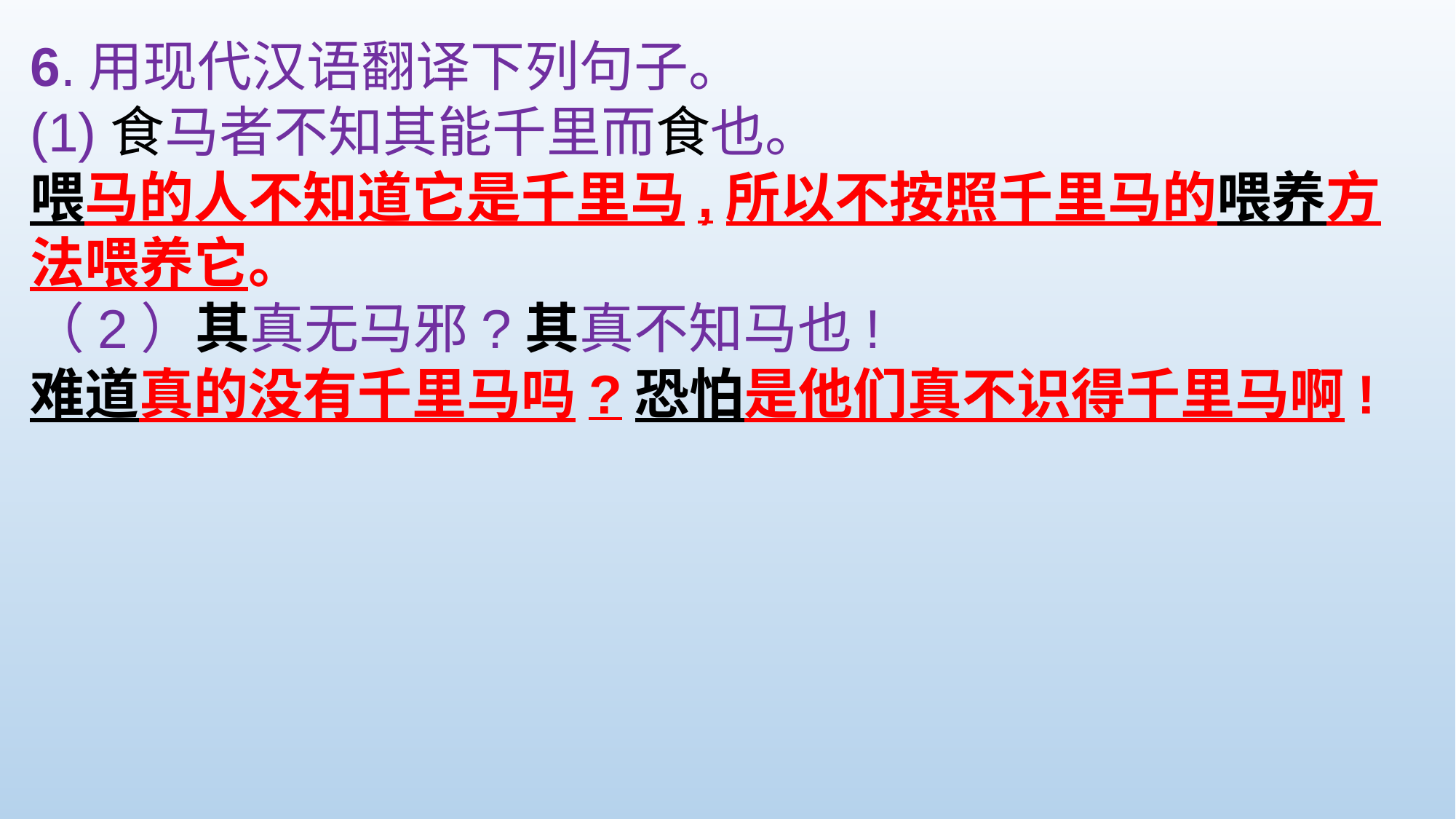

6.用现代汉语翻译下列句子。
(1)食马者不知其能千里而食也。
喂马的人不知道它是千里马,所以不按照千里马的喂养方法喂养它。
（2）其真无马邪?其真不知马也!
难道真的没有千里马吗?恐怕是他们真不识得千里马啊!